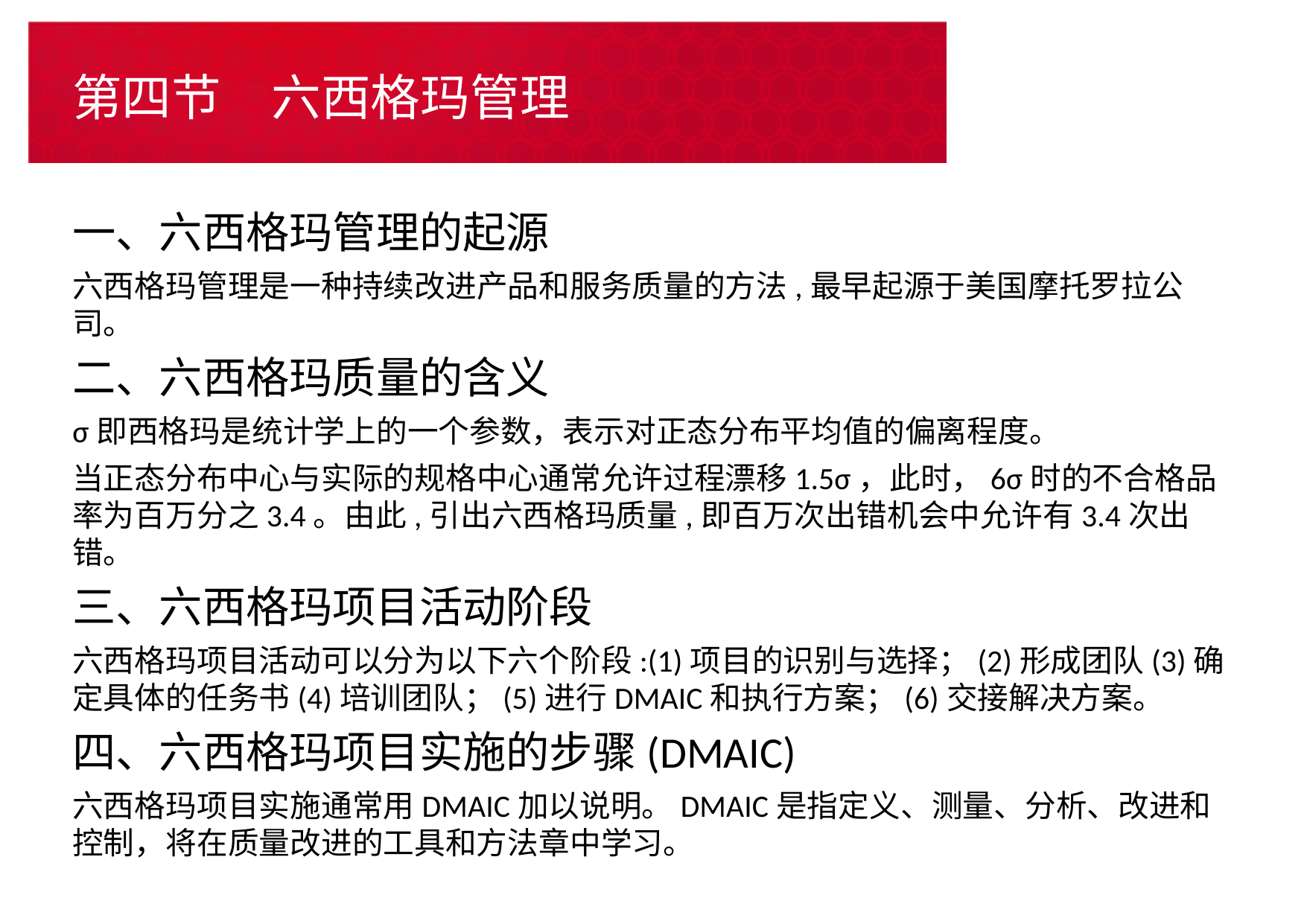

# 第四节　六西格玛管理
一、六西格玛管理的起源
六西格玛管理是一种持续改进产品和服务质量的方法,最早起源于美国摩托罗拉公司。
二、六西格玛质量的含义
σ即西格玛是统计学上的一个参数，表示对正态分布平均值的偏离程度。
当正态分布中心与实际的规格中心通常允许过程漂移1.5σ，此时，6σ时的不合格品率为百万分之3.4。由此,引出六西格玛质量,即百万次出错机会中允许有3.4次出错。
三、六西格玛项目活动阶段
六西格玛项目活动可以分为以下六个阶段:(1)项目的识别与选择；(2)形成团队(3)确定具体的任务书(4)培训团队；(5)进行DMAIC和执行方案；(6)交接解决方案。
四、六西格玛项目实施的步骤(DMAIC)
六西格玛项目实施通常用DMAIC加以说明。DMAIC是指定义、测量、分析、改进和控制，将在质量改进的工具和方法章中学习。